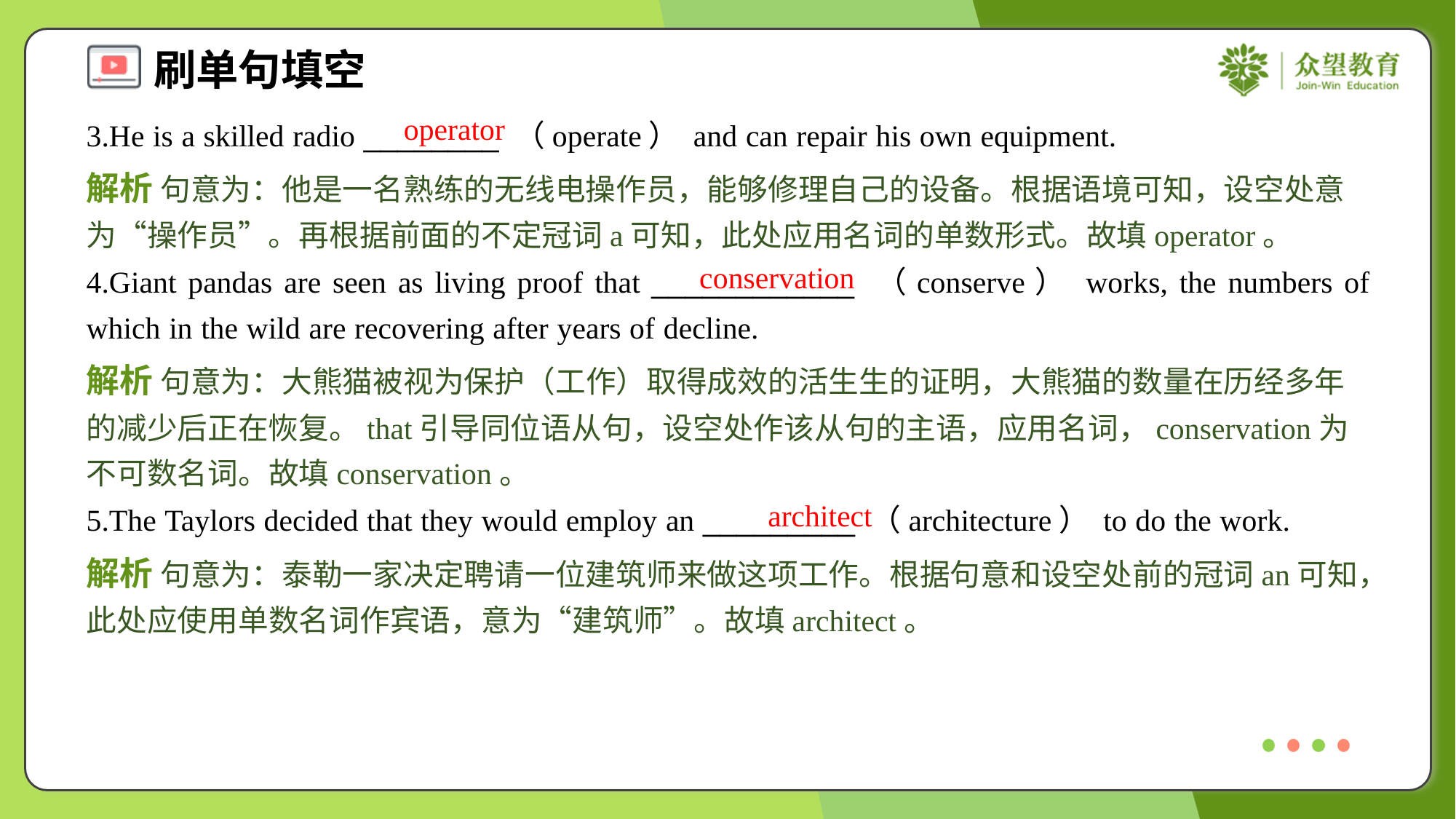

operator
3.He is a skilled radio ________ （operate） and can repair his own equipment.
解析 句意为：他是一名熟练的无线电操作员，能够修理自己的设备。根据语境可知，设空处意为“操作员”。再根据前面的不定冠词a可知，此处应用名词的单数形式。故填operator。
conservation
4.Giant pandas are seen as living proof that ____________ （conserve） works, the numbers of which in the wild are recovering after years of decline.
解析 句意为：大熊猫被视为保护（工作）取得成效的活生生的证明，大熊猫的数量在历经多年的减少后正在恢复。that引导同位语从句，设空处作该从句的主语，应用名词，conservation为不可数名词。故填conservation。
architect
5.The Taylors decided that they would employ an _________ （architecture） to do the work.
解析 句意为：泰勒一家决定聘请一位建筑师来做这项工作。根据句意和设空处前的冠词an可知，此处应使用单数名词作宾语，意为“建筑师”。故填architect。